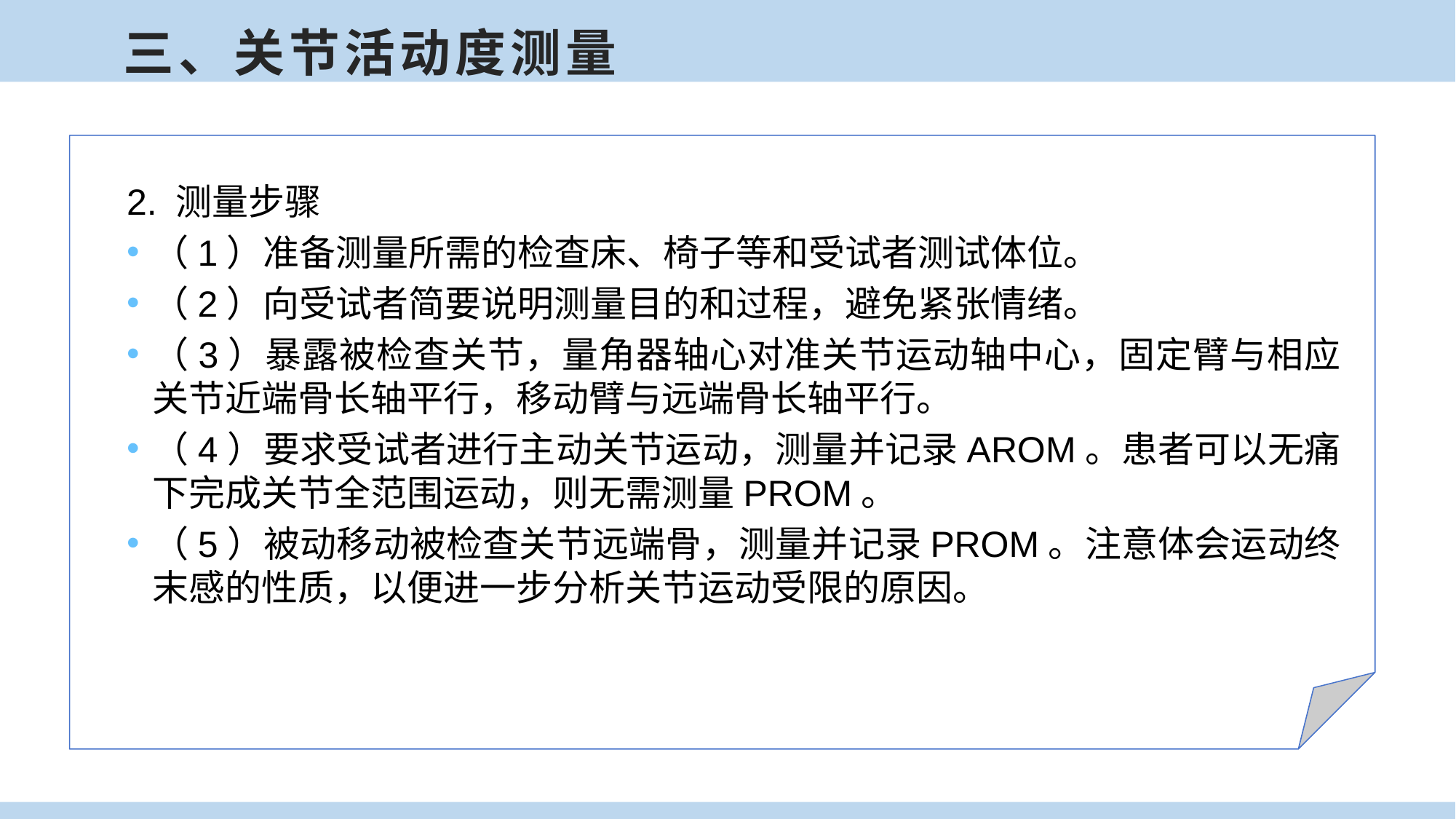

三、关节活动度测量

2. 测量步骤
（1）准备测量所需的检查床、椅子等和受试者测试体位。
（2）向受试者简要说明测量目的和过程，避免紧张情绪。
（3）暴露被检查关节，量角器轴心对准关节运动轴中心，固定臂与相应关节近端骨长轴平行，移动臂与远端骨长轴平行。
（4）要求受试者进行主动关节运动，测量并记录AROM。患者可以无痛下完成关节全范围运动，则无需测量PROM。
（5）被动移动被检查关节远端骨，测量并记录PROM。注意体会运动终末感的性质，以便进一步分析关节运动受限的原因。